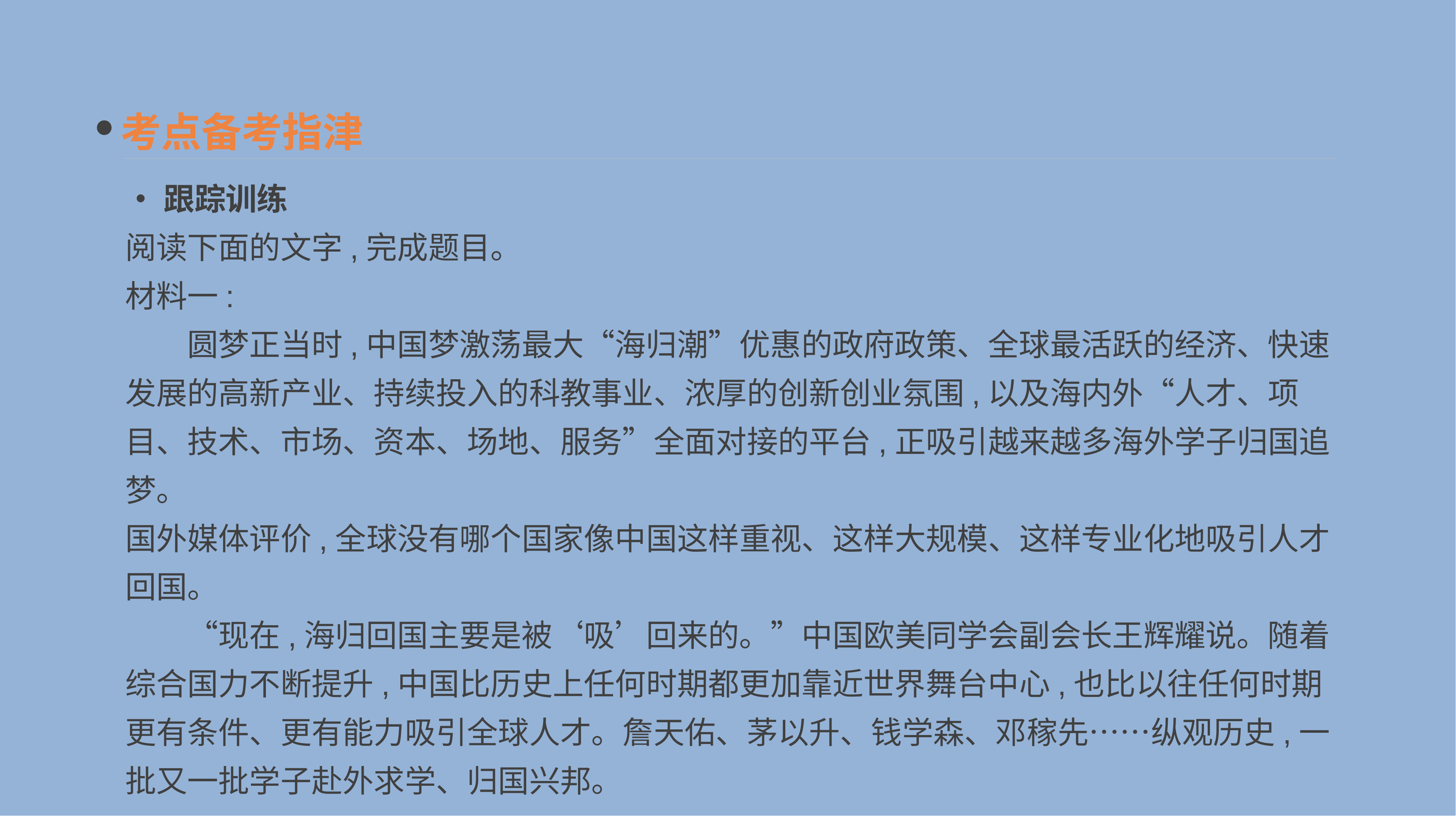

考点备考指津

•跟踪训练
阅读下面的文字,完成题目。
材料一:
　　圆梦正当时,中国梦激荡最大“海归潮”优惠的政府政策、全球最活跃的经济、快速发展的高新产业、持续投入的科教事业、浓厚的创新创业氛围,以及海内外“人才、项目、技术、市场、资本、场地、服务”全面对接的平台,正吸引越来越多海外学子归国追梦。
国外媒体评价,全球没有哪个国家像中国这样重视、这样大规模、这样专业化地吸引人才回国。
　　“现在,海归回国主要是被‘吸’回来的。”中国欧美同学会副会长王辉耀说。随着综合国力不断提升,中国比历史上任何时期都更加靠近世界舞台中心,也比以往任何时期更有条件、更有能力吸引全球人才。詹天佑、茅以升、钱学森、邓稼先……纵观历史,一批又一批学子赴外求学、归国兴邦。